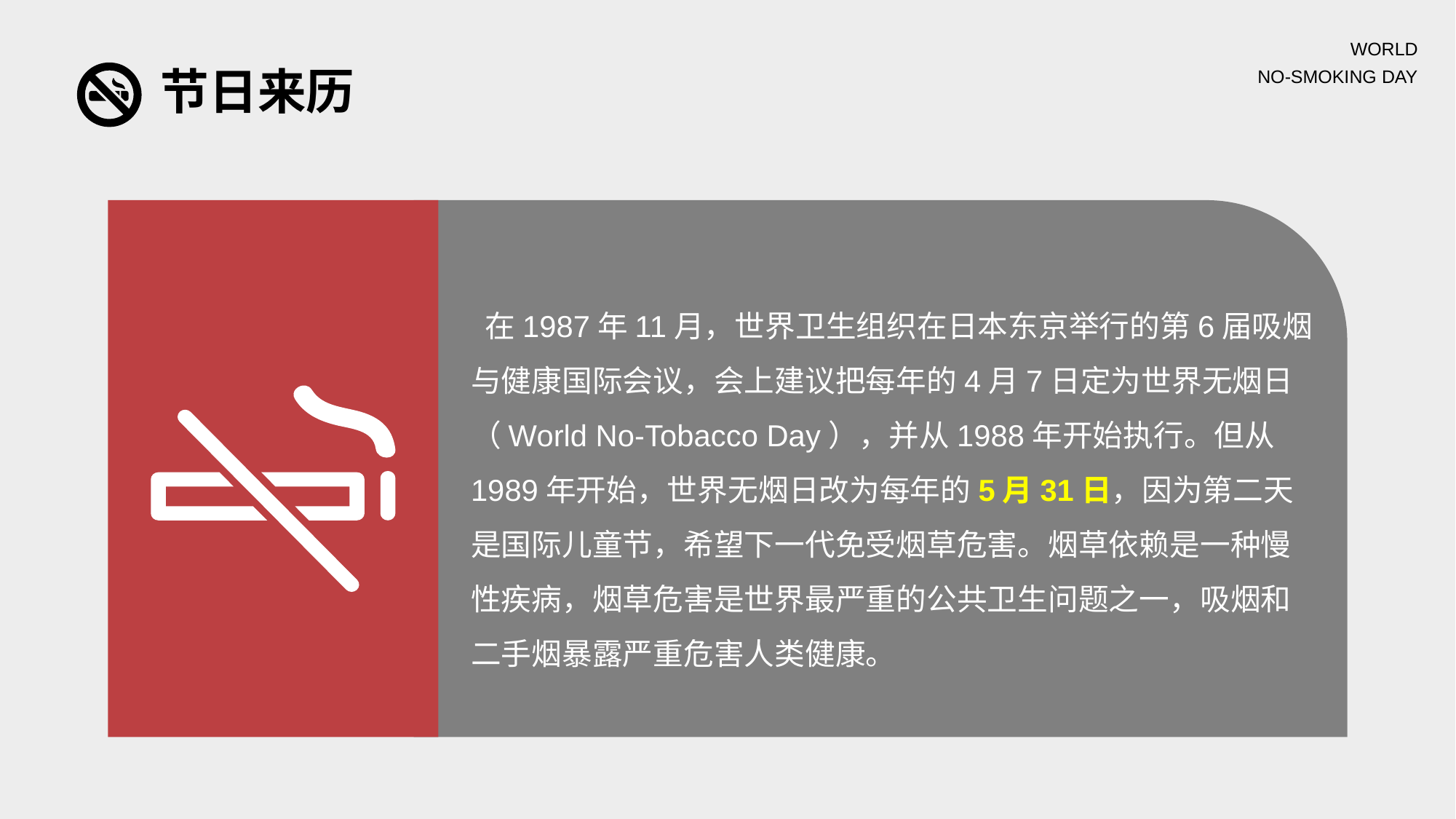

节日来历

 在1987年11月，世界卫生组织在日本东京举行的第6届吸烟与健康国际会议，会上建议把每年的4月7日定为世界无烟日（World No-Tobacco Day），并从1988年开始执行。但从1989年开始，世界无烟日改为每年的5月31日，因为第二天是国际儿童节，希望下一代免受烟草危害。烟草依赖是一种慢性疾病，烟草危害是世界最严重的公共卫生问题之一，吸烟和二手烟暴露严重危害人类健康。